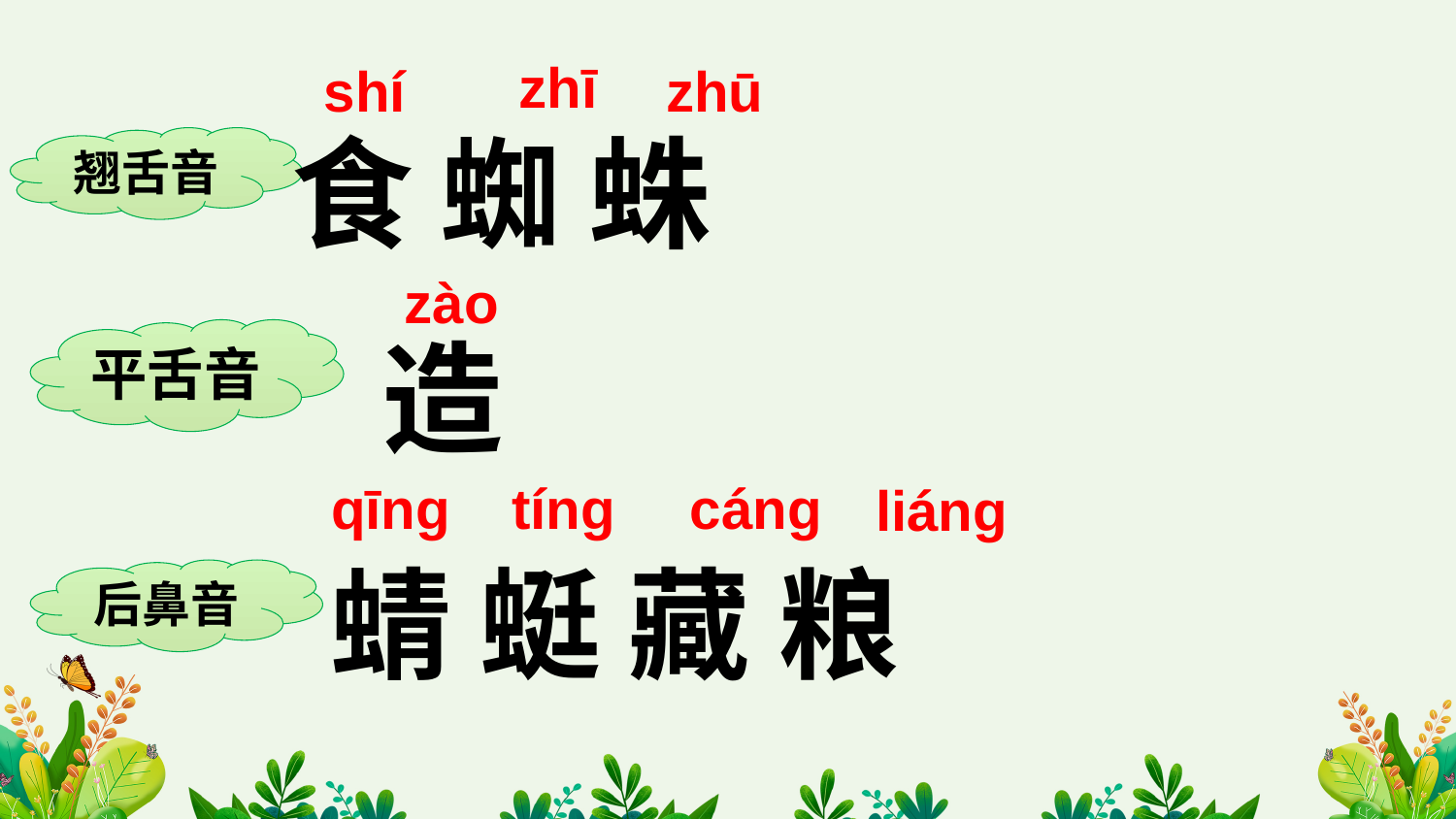

zhī
shí
zhū
食 蜘 蛛
翘舌音
zào
造
平舌音
qīnɡ
tínɡ
cánɡ
liánɡ
蜻 蜓 藏 粮
后鼻音